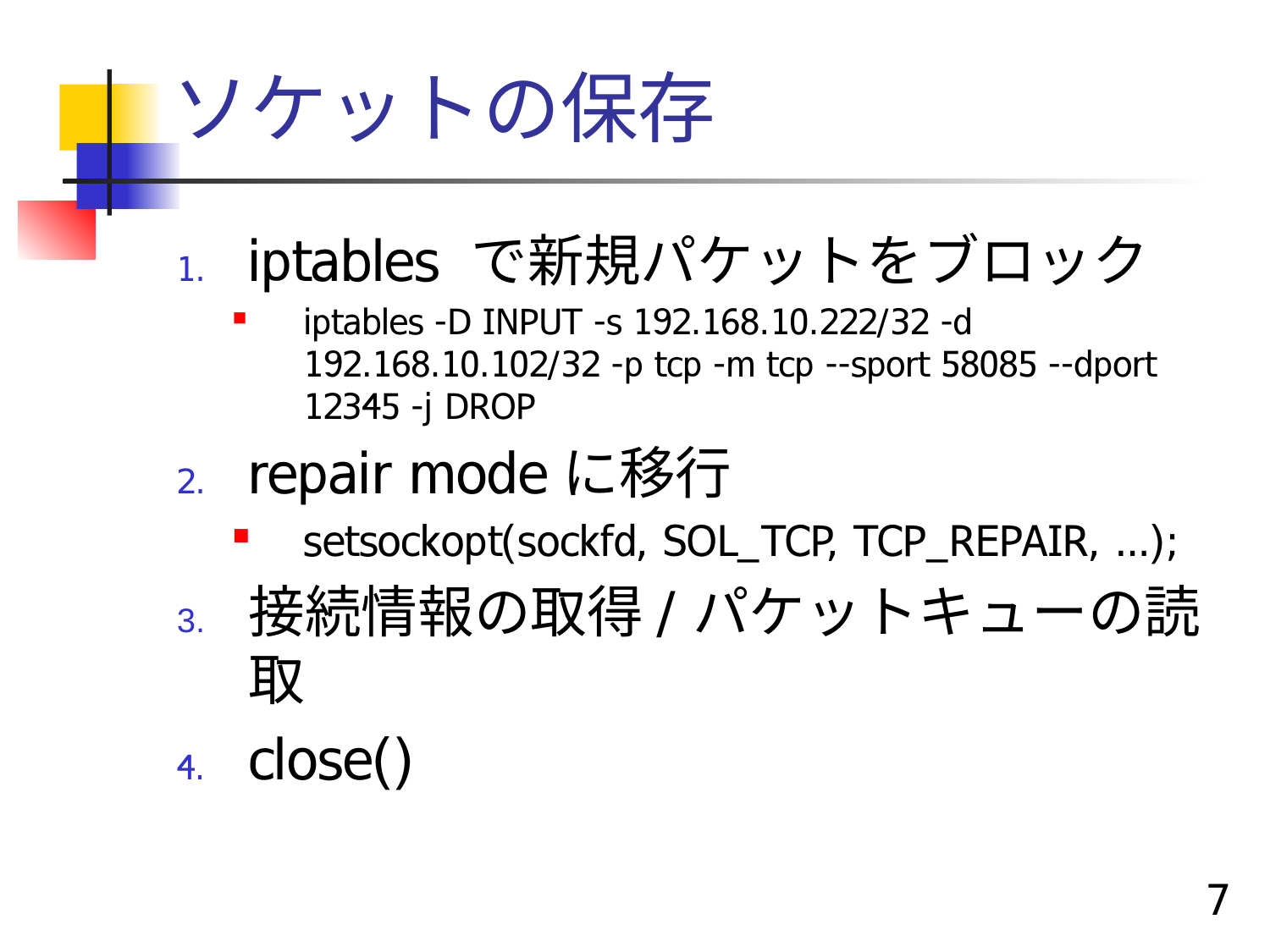

# ソケットの保存
iptables で新規パケットをブロック
iptables -D INPUT -s 192.168.10.222/32 -d 192.168.10.102/32 -p tcp -m tcp --sport 58085 --dport 12345 -j DROP
repair modeに移行
setsockopt(sockfd, SOL_TCP, TCP_REPAIR, …);
接続情報の取得/パケットキューの読取
close()
7